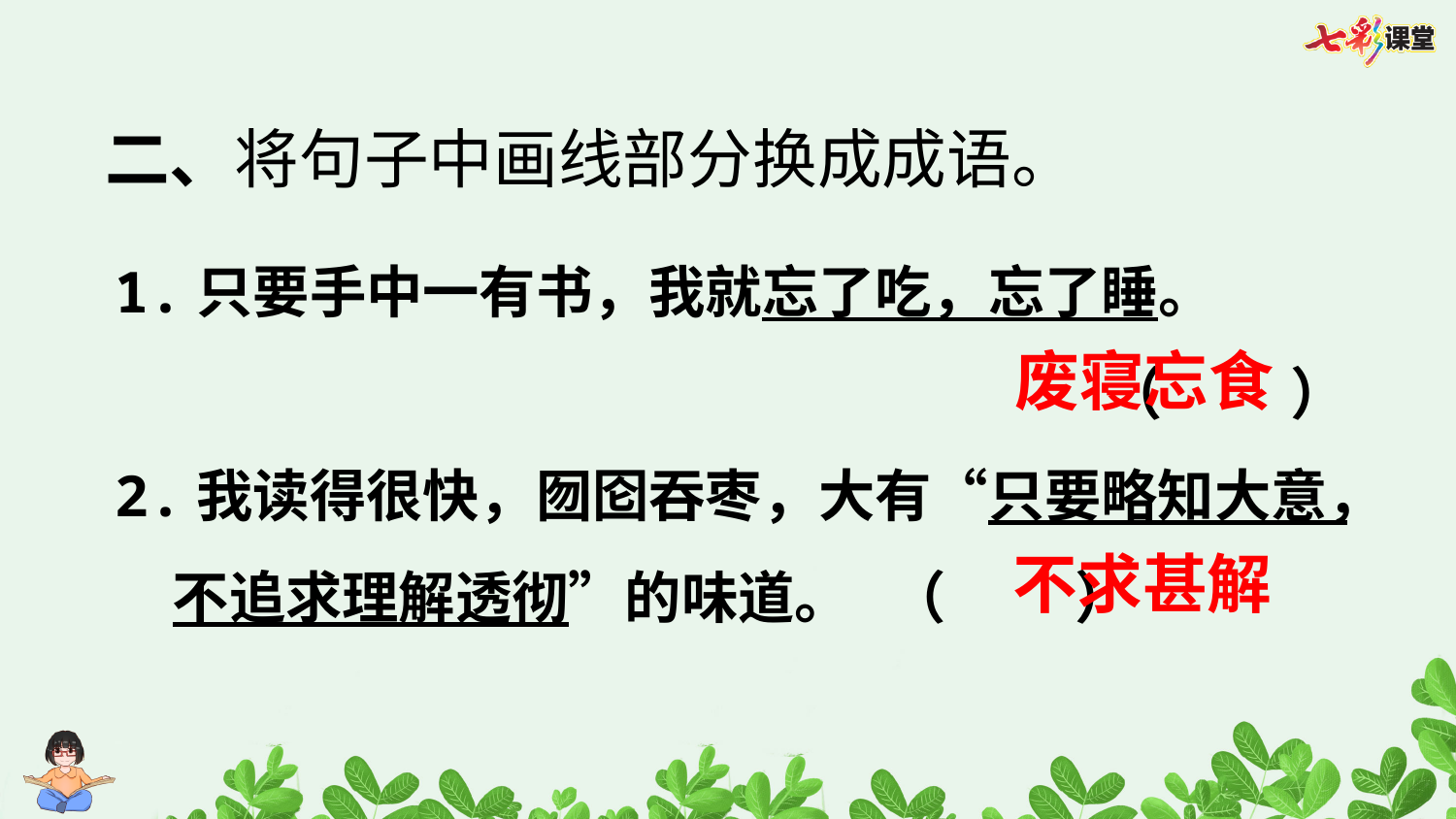

二、将句子中画线部分换成成语。
1.只要手中一有书，我就忘了吃，忘了睡。
（          ）
2.我读得很快，囫囵吞枣，大有“只要略知大意，不追求理解透彻”的味道。   （          ）
废寝忘食
不求甚解